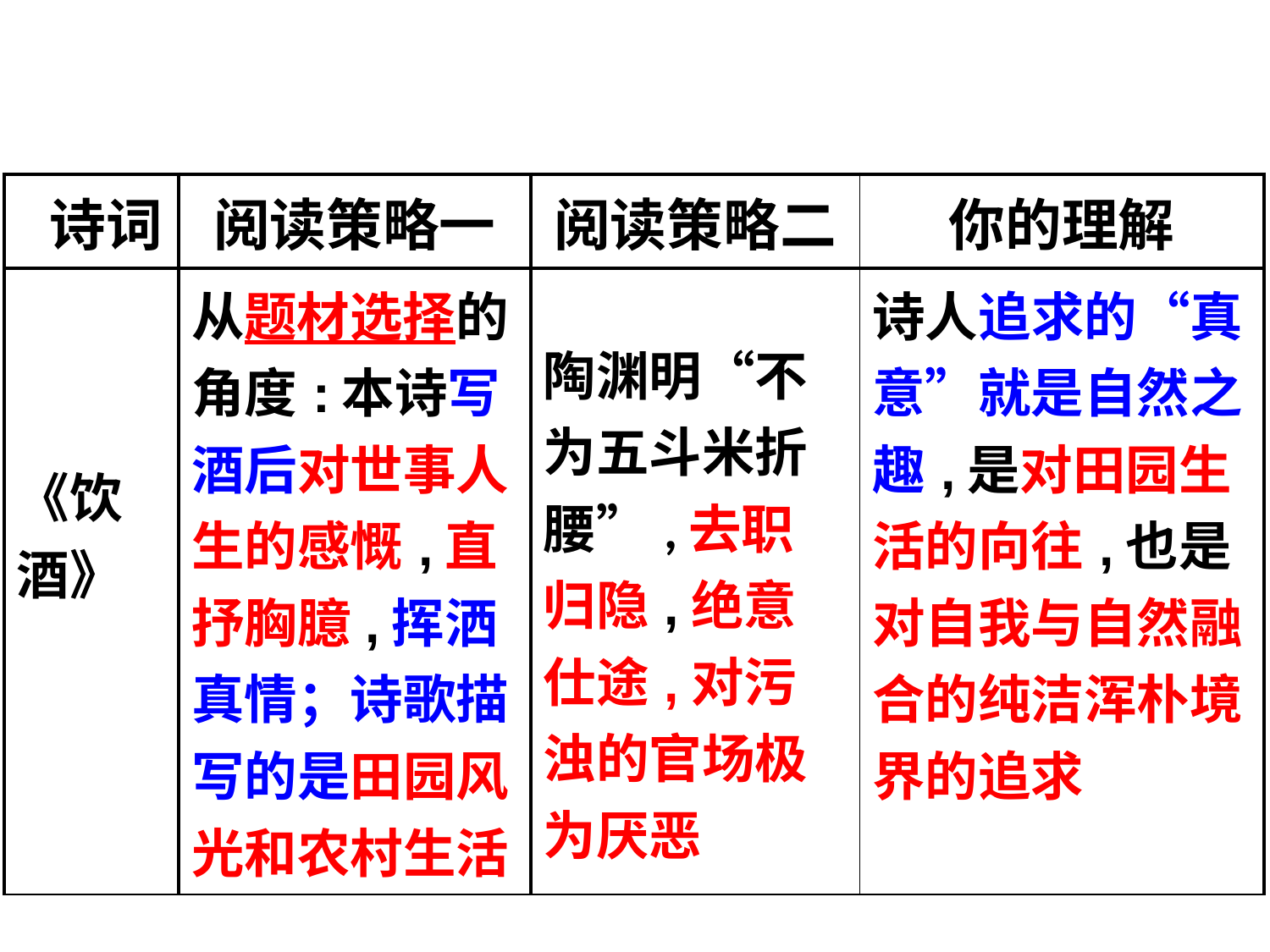

| 诗词 | 阅读策略一 | 阅读策略二 | 你的理解 |
| --- | --- | --- | --- |
| 《饮酒》 | 从题材选择的角度:本诗写酒后对世事人生的感慨,直抒胸臆,挥洒真情；诗歌描写的是田园风光和农村生活 | 陶渊明“不为五斗米折腰”,去职归隐,绝意仕途,对污浊的官场极为厌恶 | 诗人追求的“真意”就是自然之趣,是对田园生活的向往,也是对自我与自然融合的纯洁浑朴境界的追求 |